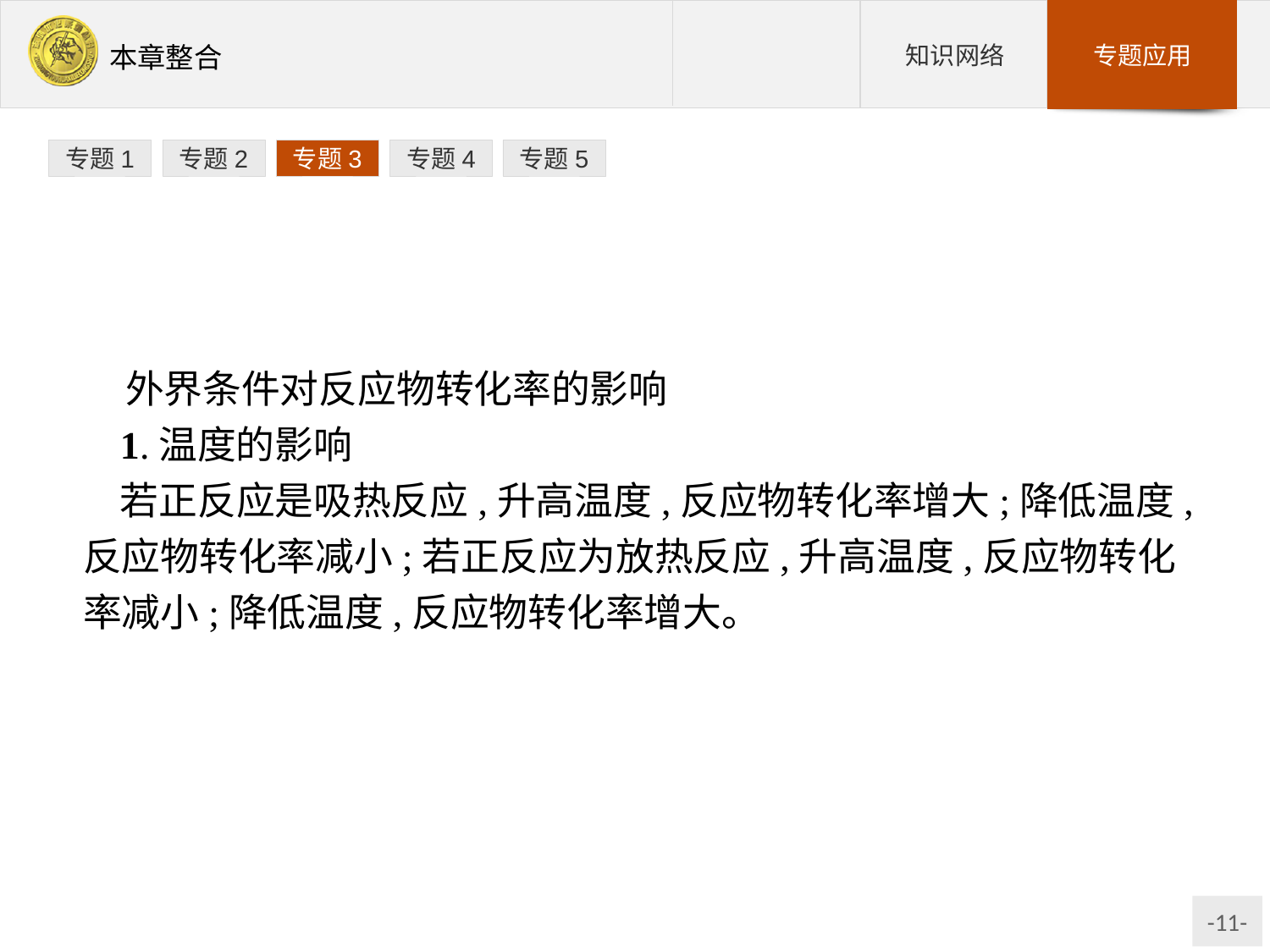

专题1
专题2
专题3
专题4
专题5
外界条件对反应物转化率的影响
1.温度的影响
若正反应是吸热反应,升高温度,反应物转化率增大;降低温度,反应物转化率减小;若正反应为放热反应,升高温度,反应物转化率减小;降低温度,反应物转化率增大。